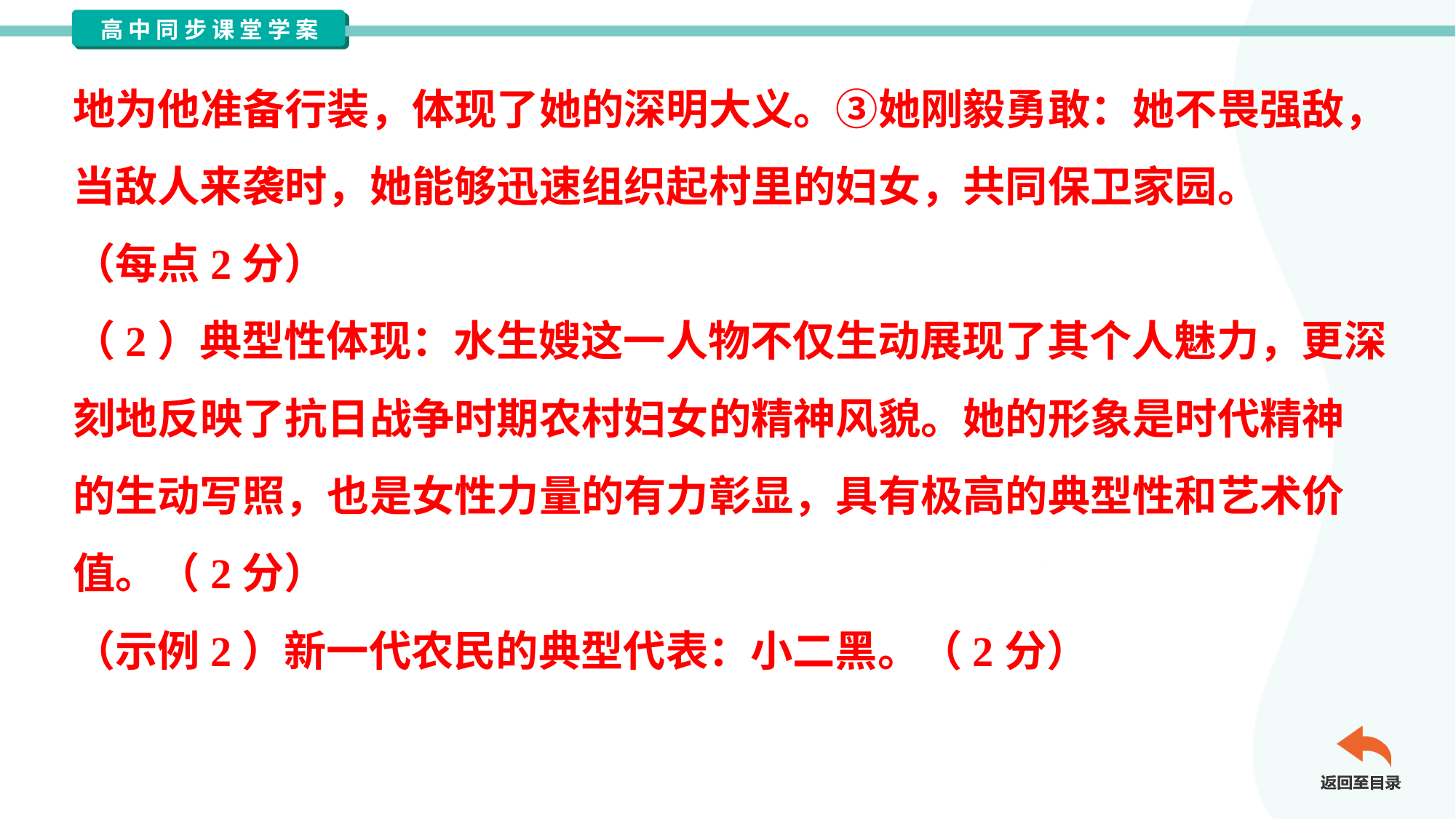

地为他准备行装，体现了她的深明大义。③她刚毅勇敢：她不畏强敌，
当敌人来袭时，她能够迅速组织起村里的妇女，共同保卫家园。
（每点2分）
（2）典型性体现：水生嫂这一人物不仅生动展现了其个人魅力，更深
刻地反映了抗日战争时期农村妇女的精神风貌。她的形象是时代精神
的生动写照，也是女性力量的有力彰显，具有极高的典型性和艺术价
值。（2分）
（示例2）新一代农民的典型代表：小二黑。（2分）